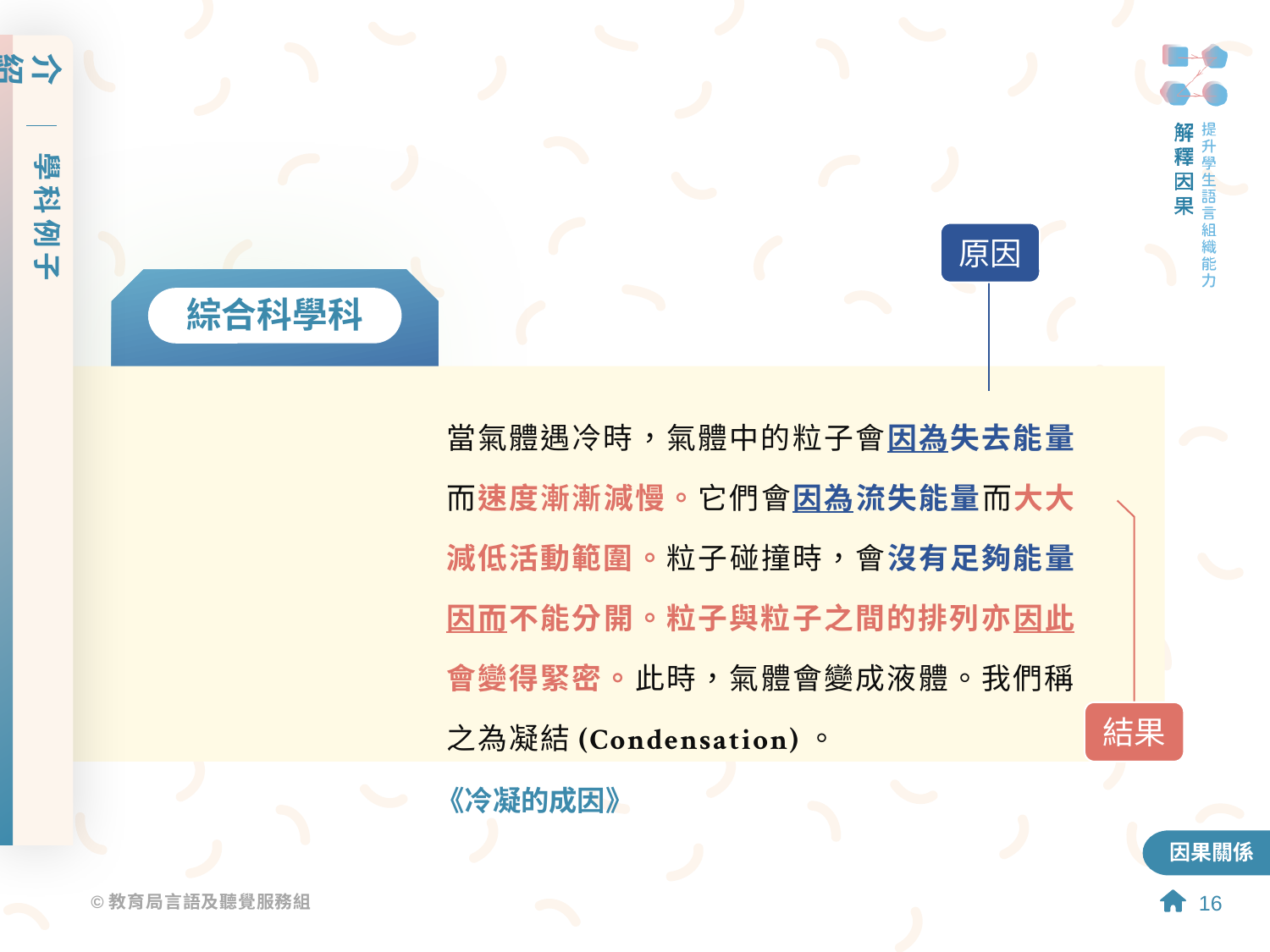

介紹
學科例子
原因

綜合科學科

當氣體遇冷時，氣體中的粒子會因為失去能量而速度漸漸減慢。它們會因為流失能量而大大減低活動範圍。粒子碰撞時，會沒有足夠能量因而不能分開。粒子與粒子之間的排列亦因此會變得緊密。此時，氣體會變成液體。我們稱之為凝結(Condensation)。

結果
《冷凝的成因》

因果關係
16